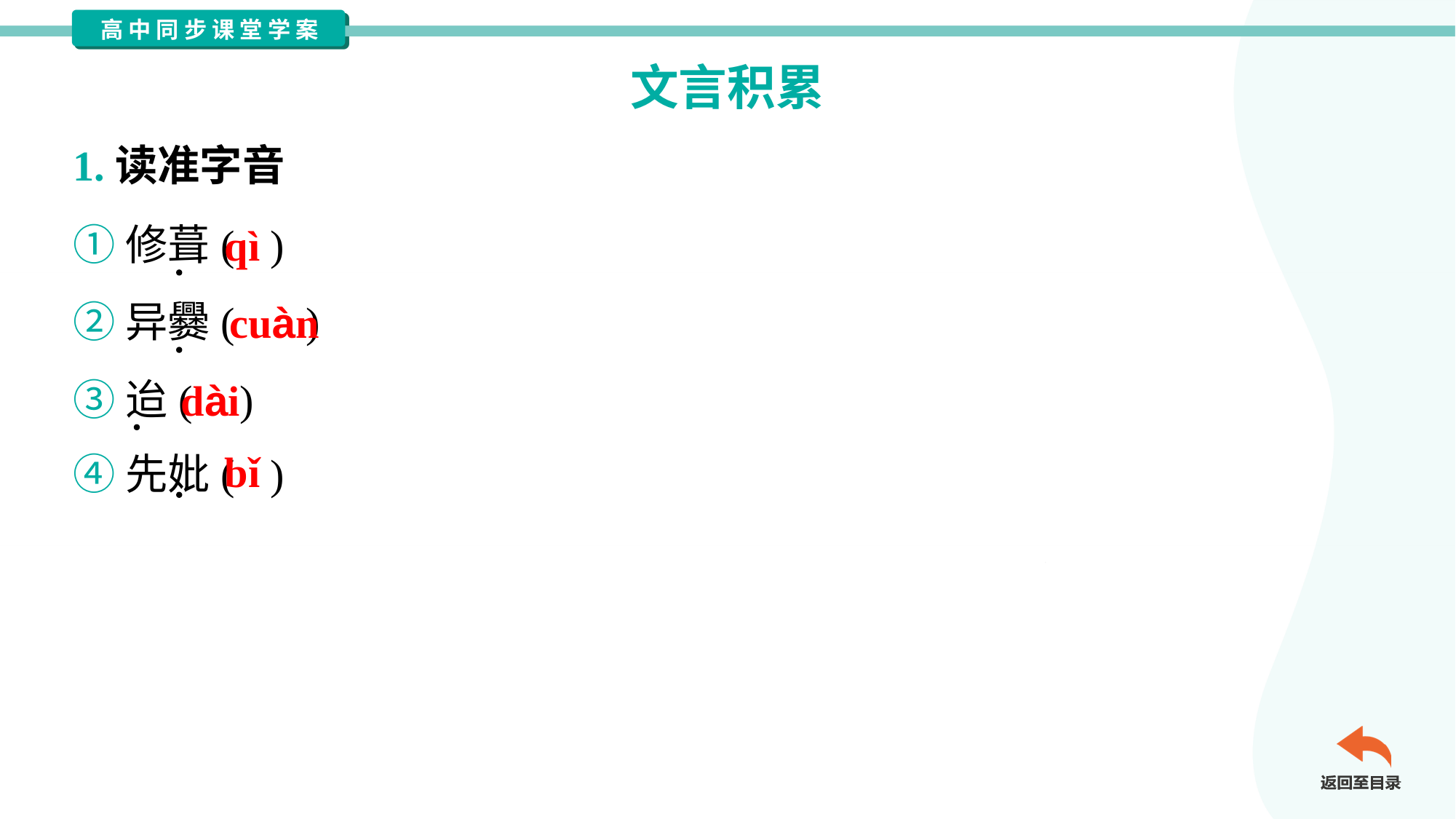

文言积累
1.读准字音
①修葺(   )
②异爨(      )
③迨(    )
④先妣(   )
qì
cuàn

dài

bǐ